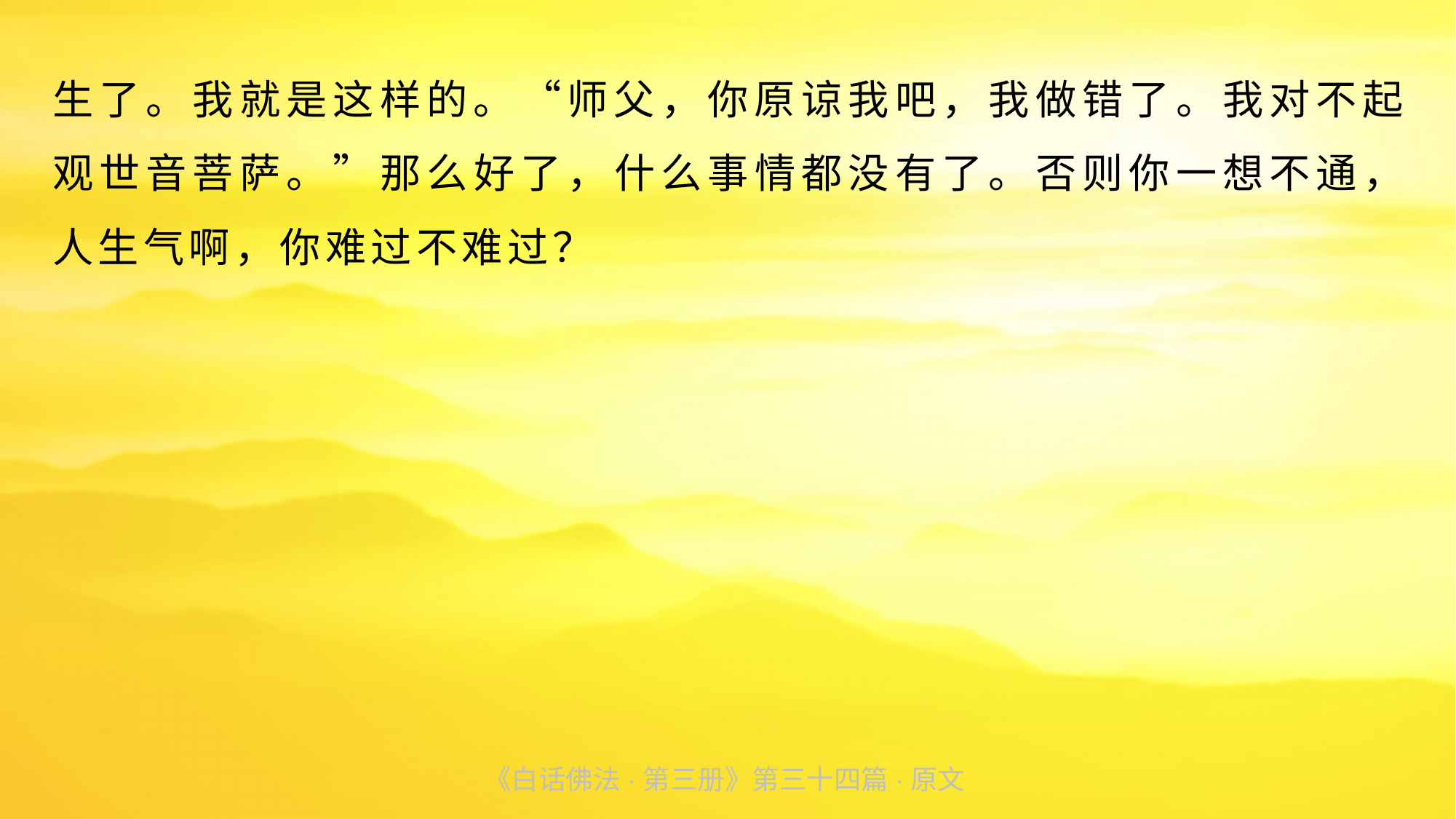

生了。我就是这样的。“师父，你原谅我吧，我做错了。我对不起观世音菩萨。”那么好了，什么事情都没有了。否则你一想不通，人生气啊，你难过不难过？
《白话佛法·第三册》第三十四篇·原文